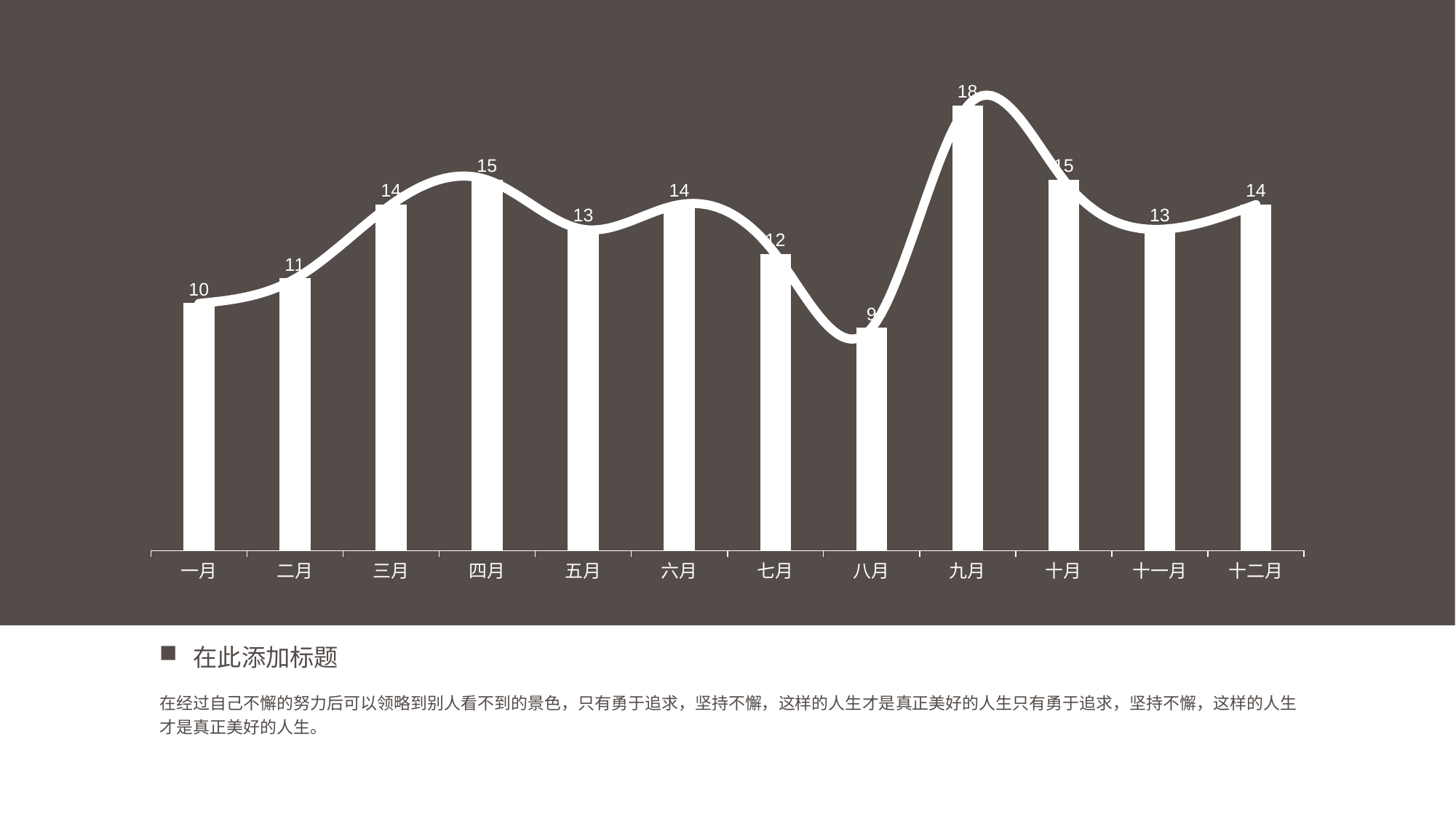

### Chart

| Category | 数据1 | 数据2 |
|---|---|---|
| 一月 | 10.0 | 10.0 |
| 二月 | 11.0 | 11.0 |
| 三月 | 14.0 | 14.0 |
| 四月 | 15.0 | 15.0 |
| 五月 | 13.0 | 13.0 |
| 六月 | 14.0 | 14.0 |
| 七月 | 12.0 | 12.0 |
| 八月 | 9.0 | 9.0 |
| 九月 | 18.0 | 18.0 |
| 十月 | 15.0 | 15.0 |
| 十一月 | 13.0 | 13.0 |
| 十二月 | 14.0 | 14.0 |
在此添加标题
在经过自己不懈的努力后可以领略到别人看不到的景色，只有勇于追求，坚持不懈，这样的人生才是真正美好的人生只有勇于追求，坚持不懈，这样的人生才是真正美好的人生。